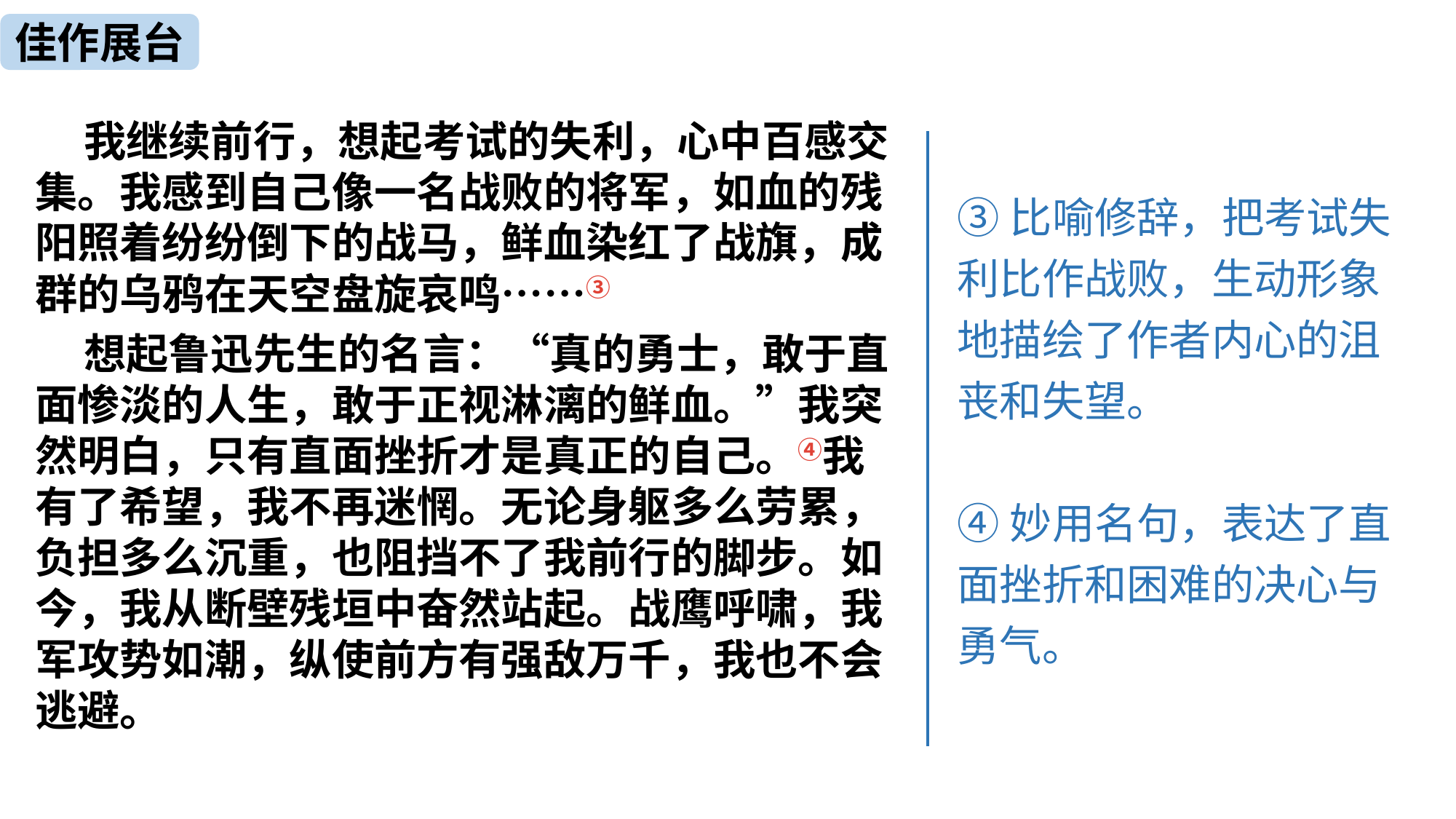

佳作展台
    我继续前行，想起考试的失利，心中百感交集。我感到自己像一名战败的将军，如血的残阳照着纷纷倒下的战马，鲜血染红了战旗，成群的乌鸦在天空盘旋哀鸣……③
    想起鲁迅先生的名言：“真的勇士，敢于直面惨淡的人生，敢于正视淋漓的鲜血。”我突然明白，只有直面挫折才是真正的自己。④我有了希望，我不再迷惘。无论身躯多么劳累，负担多么沉重，也阻挡不了我前行的脚步。如今，我从断壁残垣中奋然站起。战鹰呼啸，我军攻势如潮，纵使前方有强敌万千，我也不会逃避。
③比喻修辞，把考试失利比作战败，生动形象地描绘了作者内心的沮丧和失望。

④妙用名句，表达了直面挫折和困难的决心与勇气。